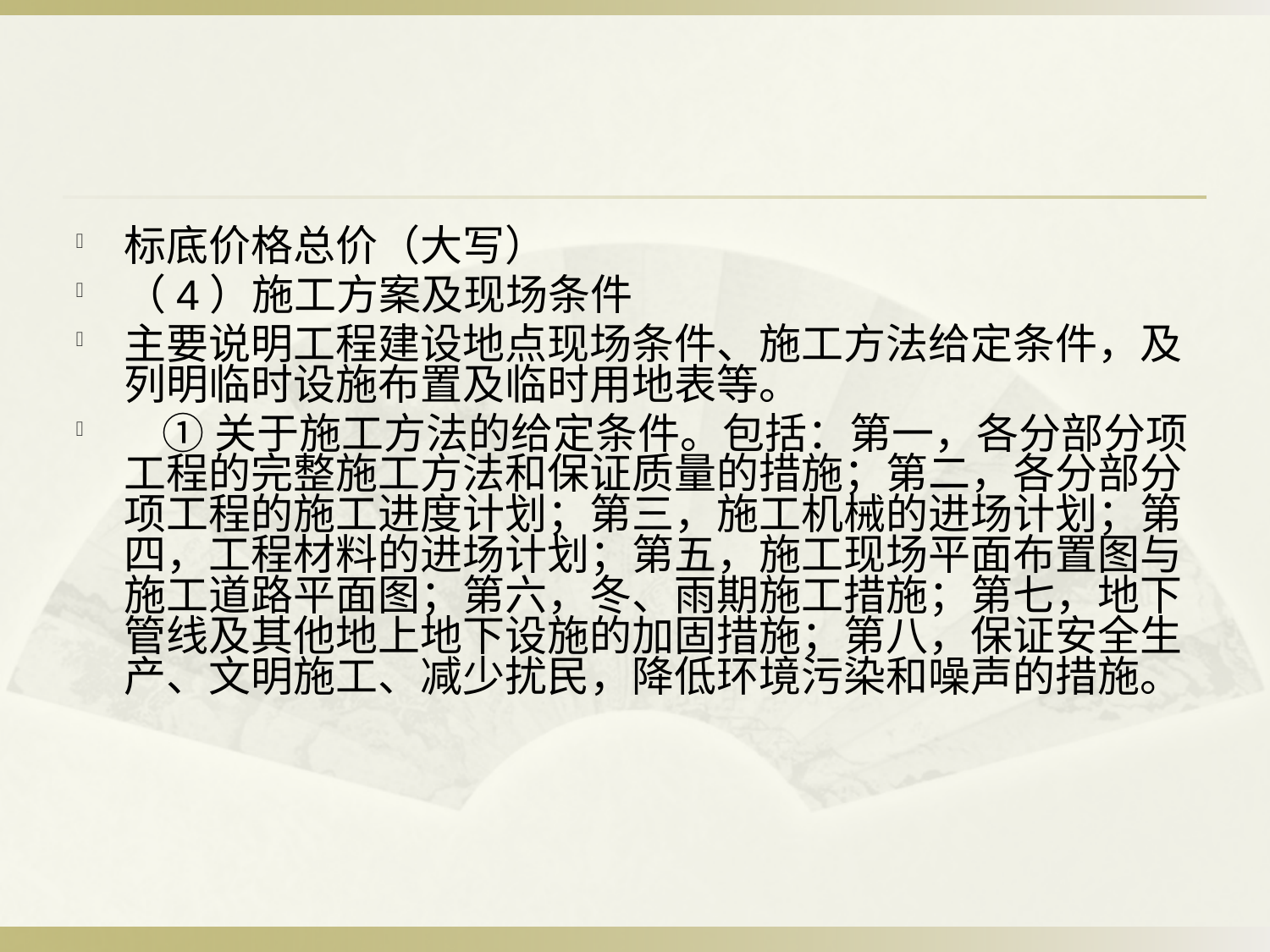

#
标底价格总价（大写）
（4）施工方案及现场条件
主要说明工程建设地点现场条件、施工方法给定条件，及列明临时设施布置及临时用地表等。
    ①关于施工方法的给定条件。包括：第一，各分部分项工程的完整施工方法和保证质量的措施；第二，各分部分项工程的施工进度计划；第三，施工机械的进场计划；第四，工程材料的进场计划；第五，施工现场平面布置图与施工道路平面图；第六，冬、雨期施工措施；第七，地下管线及其他地上地下设施的加固措施；第八，保证安全生产、文明施工、减少扰民，降低环境污染和噪声的措施。